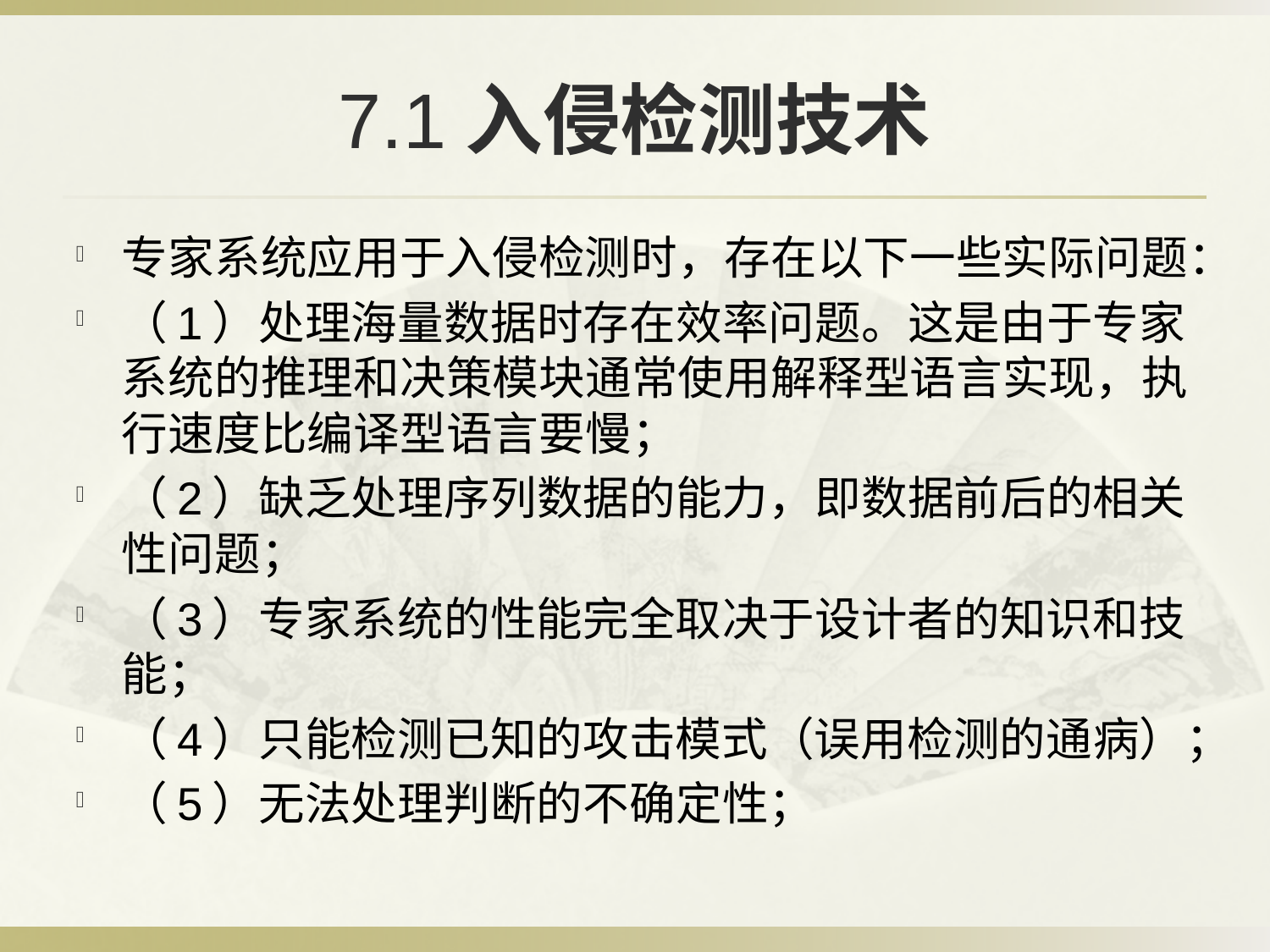

# 7.1入侵检测技术
专家系统应用于入侵检测时，存在以下一些实际问题：
（1）处理海量数据时存在效率问题。这是由于专家系统的推理和决策模块通常使用解释型语言实现，执行速度比编译型语言要慢；
（2）缺乏处理序列数据的能力，即数据前后的相关性问题；
（3）专家系统的性能完全取决于设计者的知识和技能；
（4）只能检测已知的攻击模式（误用检测的通病）；
（5）无法处理判断的不确定性；